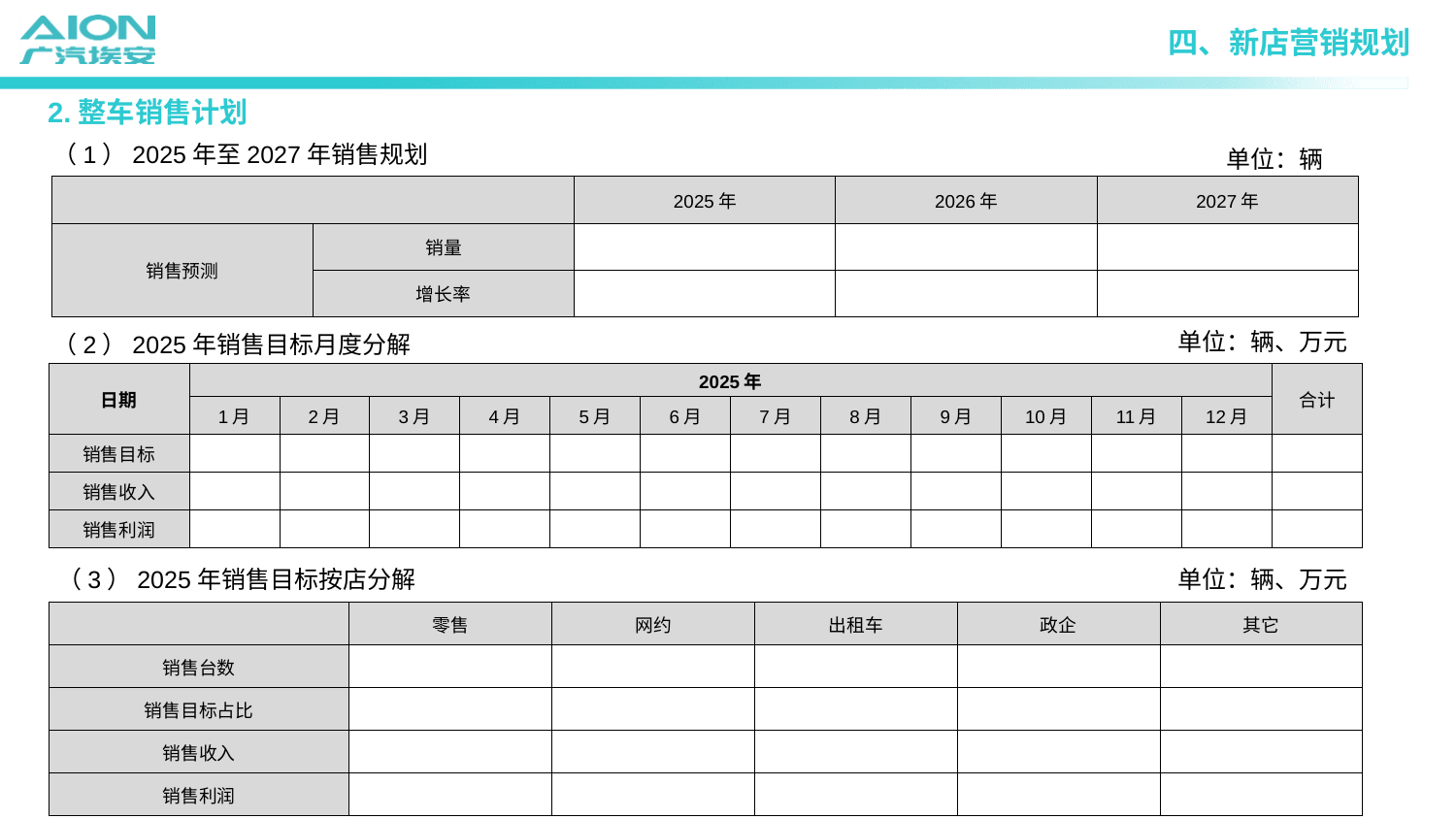

四、新店营销规划
2.整车销售计划
（1）2025年至2027年销售规划
单位：辆
|  |  | 2025年 | 2026年 | 2027年 |
| --- | --- | --- | --- | --- |
| 销售预测 | 销量 |  |  |  |
|  | 增长率 |  |  |  |
单位：辆、万元
（2）2025年销售目标月度分解
| 日期 | 2025年 |  |  |  |  |  |  |  |  |  |  |  | 合计 |
| --- | --- | --- | --- | --- | --- | --- | --- | --- | --- | --- | --- | --- | --- |
|  | 1月 | 2月 | 3月 | 4月 | 5月 | 6月 | 7月 | 8月 | 9月 | 10月 | 11月 | 12月 |  |
| 销售目标 |  |  |  |  |  |  |  |  |  |  |  |  |  |
| 销售收入 |  |  |  |  |  |  |  |  |  |  |  |  |  |
| 销售利润 |  |  |  |  |  |  |  |  |  |  |  |  |  |
（3）2025年销售目标按店分解
单位：辆、万元
|  | 零售 | 网约 | 出租车 | 政企 | 其它 |
| --- | --- | --- | --- | --- | --- |
| 销售台数 |  |  |  |  |  |
| 销售目标占比 |  |  |  |  |  |
| 销售收入 |  |  |  |  |  |
| 销售利润 |  |  |  |  |  |